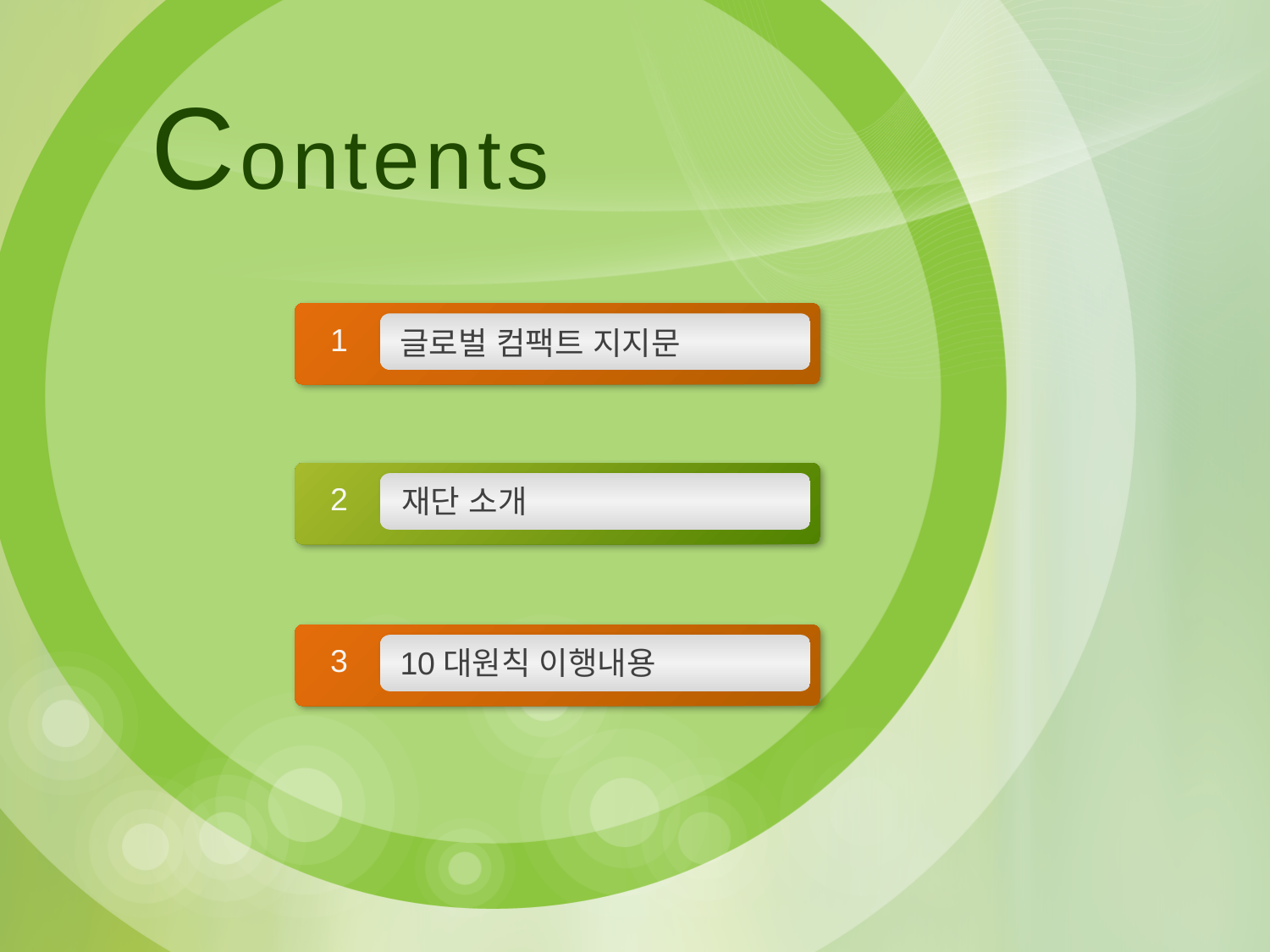

Contents

1

글로벌 컴팩트 지지문

2

재단 소개

3

10대원칙 이행내용